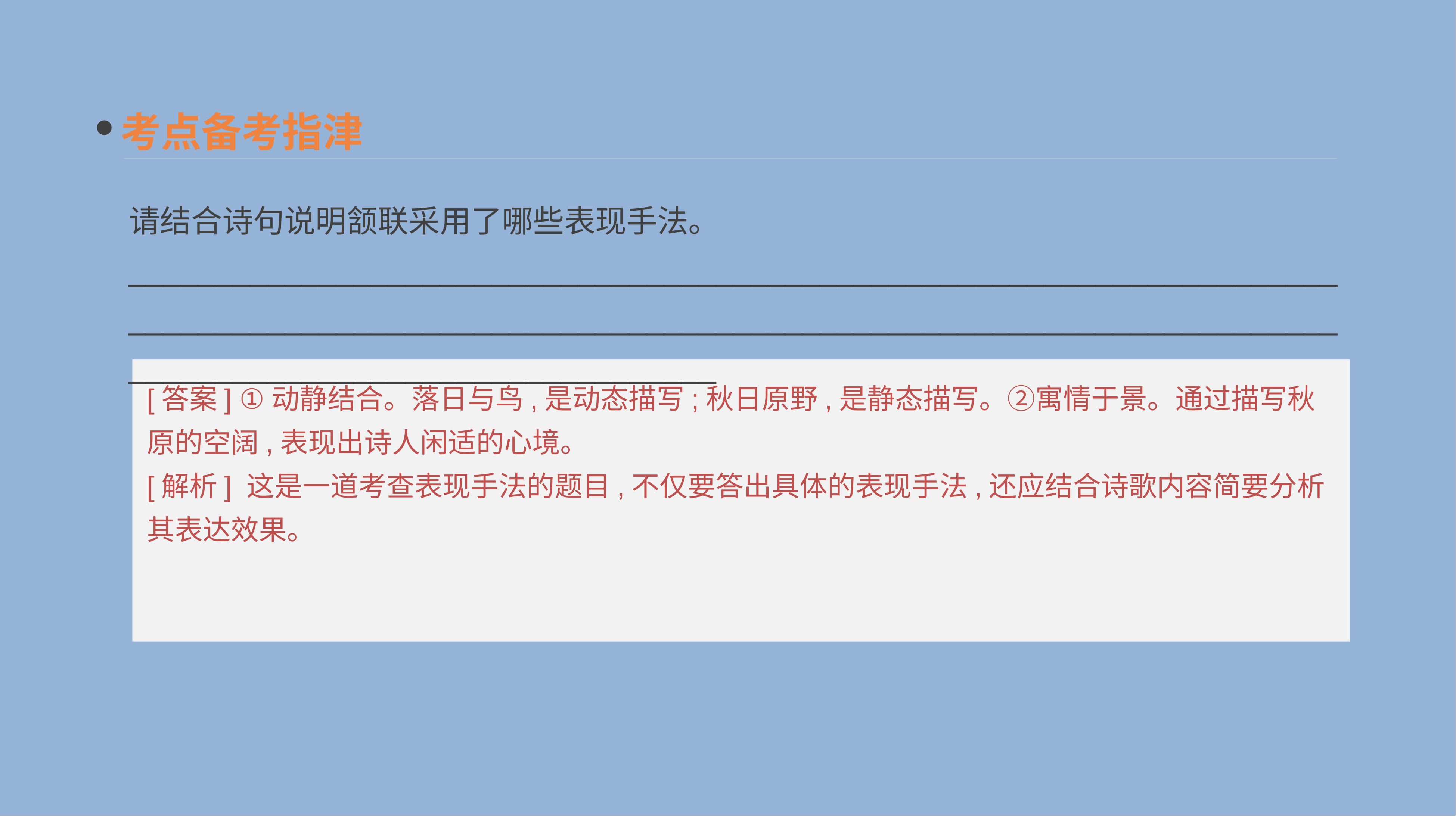

考点备考指津

请结合诗句说明颔联采用了哪些表现手法。
______________________________________________________________________________________________________________________________________________________________________________

[答案] ①动静结合。落日与鸟,是动态描写;秋日原野,是静态描写。②寓情于景。通过描写秋原的空阔,表现出诗人闲适的心境。
[解析] 这是一道考查表现手法的题目,不仅要答出具体的表现手法,还应结合诗歌内容简要分析其表达效果。